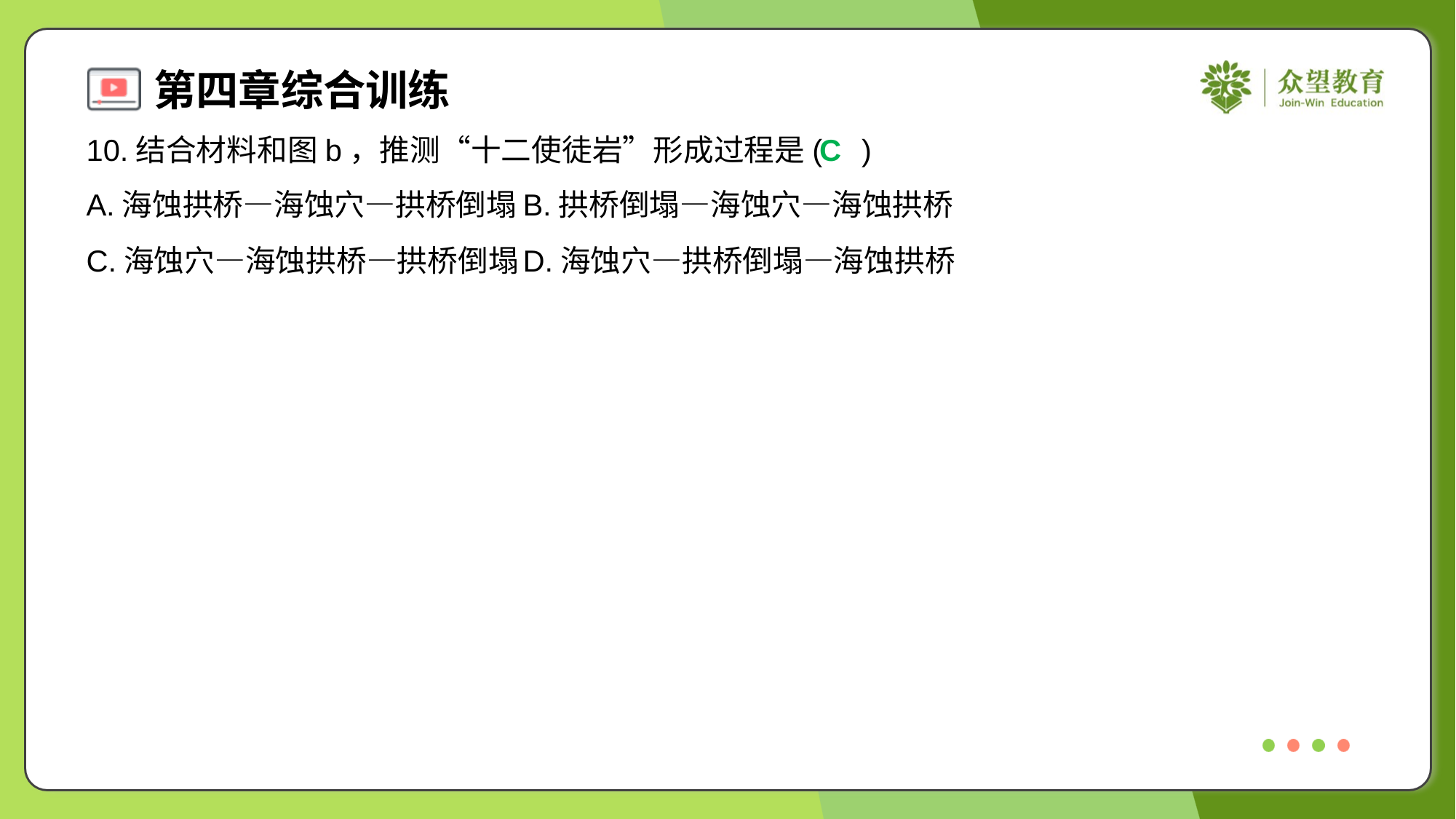

10.结合材料和图b，推测“十二使徒岩”形成过程是(     )
C
A.海蚀拱桥—海蚀穴—拱桥倒塌	B.拱桥倒塌—海蚀穴—海蚀拱桥
C.海蚀穴—海蚀拱桥—拱桥倒塌	D.海蚀穴—拱桥倒塌—海蚀拱桥